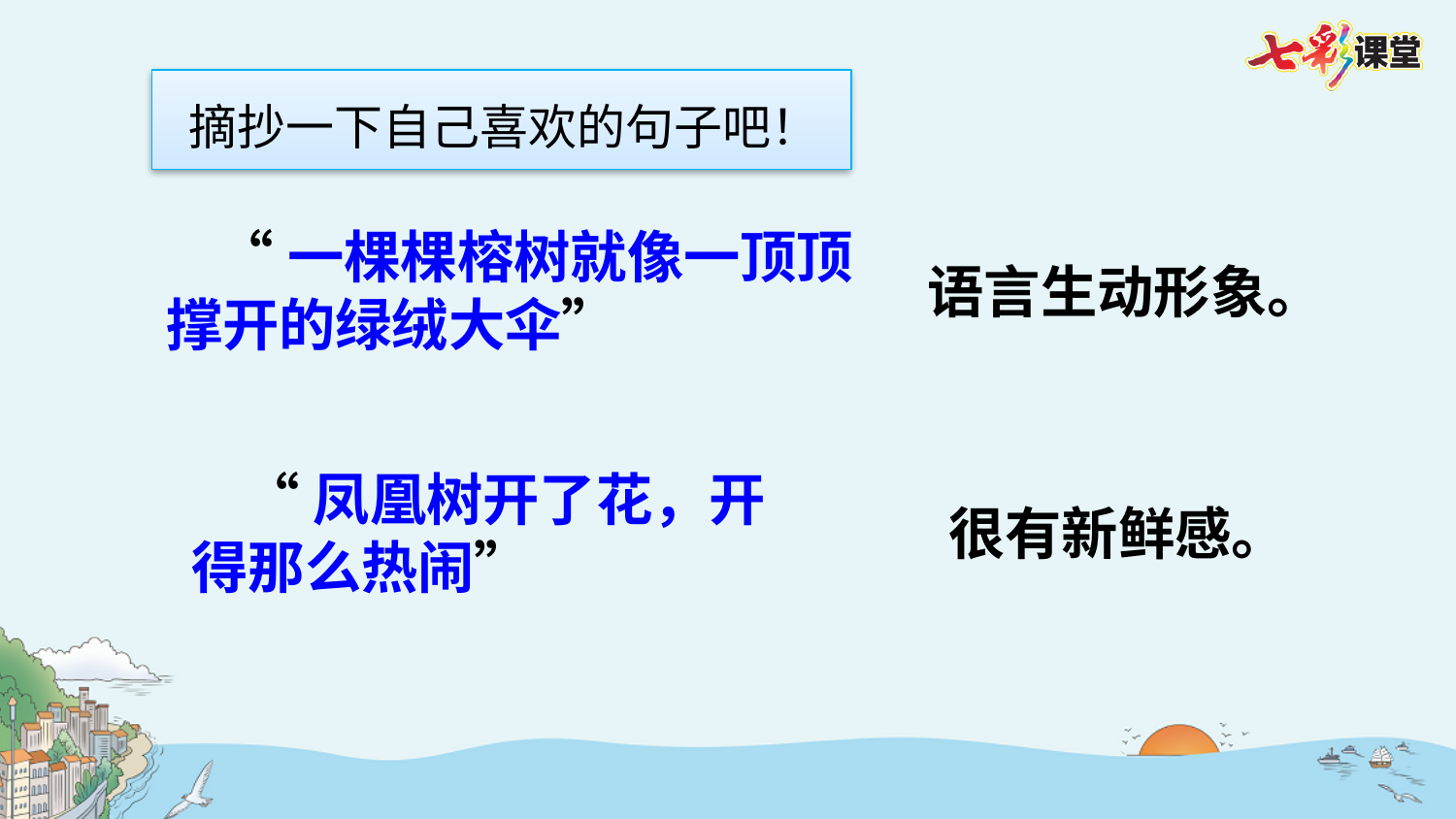

摘抄一下自己喜欢的句子吧！
    “一棵棵榕树就像一顶顶撑开的绿绒大伞”
语言生动形象。
    “凤凰树开了花，开得那么热闹”
很有新鲜感。